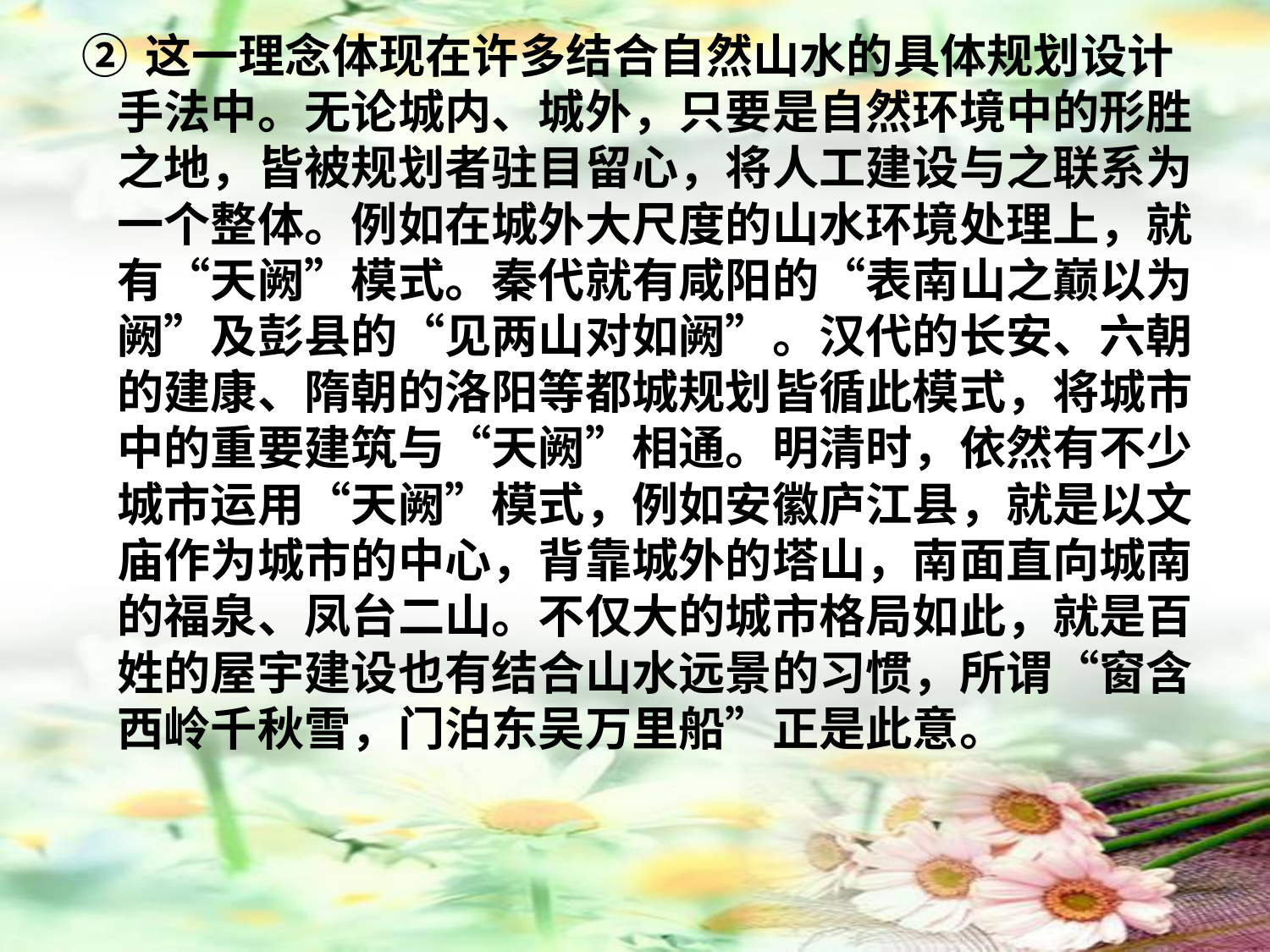

② 这一理念体现在许多结合自然山水的具体规划设计手法中。无论城内、城外，只要是自然环境中的形胜之地，皆被规划者驻目留心，将人工建设与之联系为一个整体。例如在城外大尺度的山水环境处理上，就有“天阙”模式。秦代就有咸阳的“表南山之巅以为阙”及彭县的“见两山对如阙”。汉代的长安、六朝的建康、隋朝的洛阳等都城规划皆循此模式，将城市中的重要建筑与“天阙”相通。明清时，依然有不少城市运用“天阙”模式，例如安徽庐江县，就是以文庙作为城市的中心，背靠城外的塔山，南面直向城南的福泉、凤台二山。不仅大的城市格局如此，就是百姓的屋宇建设也有结合山水远景的习惯，所谓“窗含西岭千秋雪，门泊东吴万里船”正是此意。